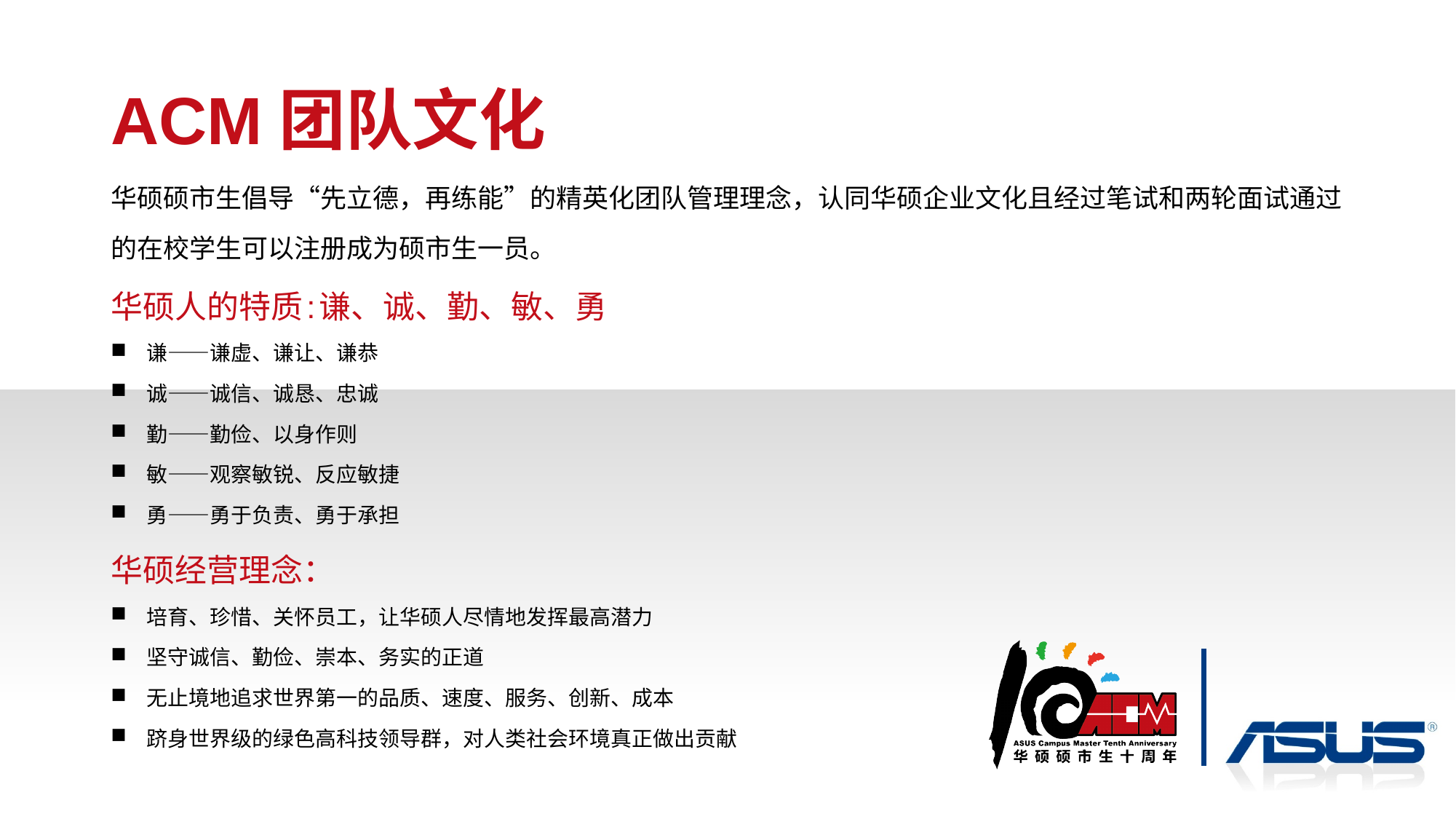

# ACM团队文化
华硕硕市生倡导“先立德，再练能”的精英化团队管理理念，认同华硕企业文化且经过笔试和两轮面试通过的在校学生可以注册成为硕市生一员。
华硕人的特质:谦、诚、勤、敏、勇
谦——谦虚、谦让、谦恭
诚——诚信、诚恳、忠诚
勤——勤俭、以身作则
敏——观察敏锐、反应敏捷
勇——勇于负责、勇于承担
华硕经营理念：
培育、珍惜、关怀员工，让华硕人尽情地发挥最高潜力
坚守诚信、勤俭、崇本、务实的正道
无止境地追求世界第一的品质、速度、服务、创新、成本
跻身世界级的绿色高科技领导群，对人类社会环境真正做出贡献